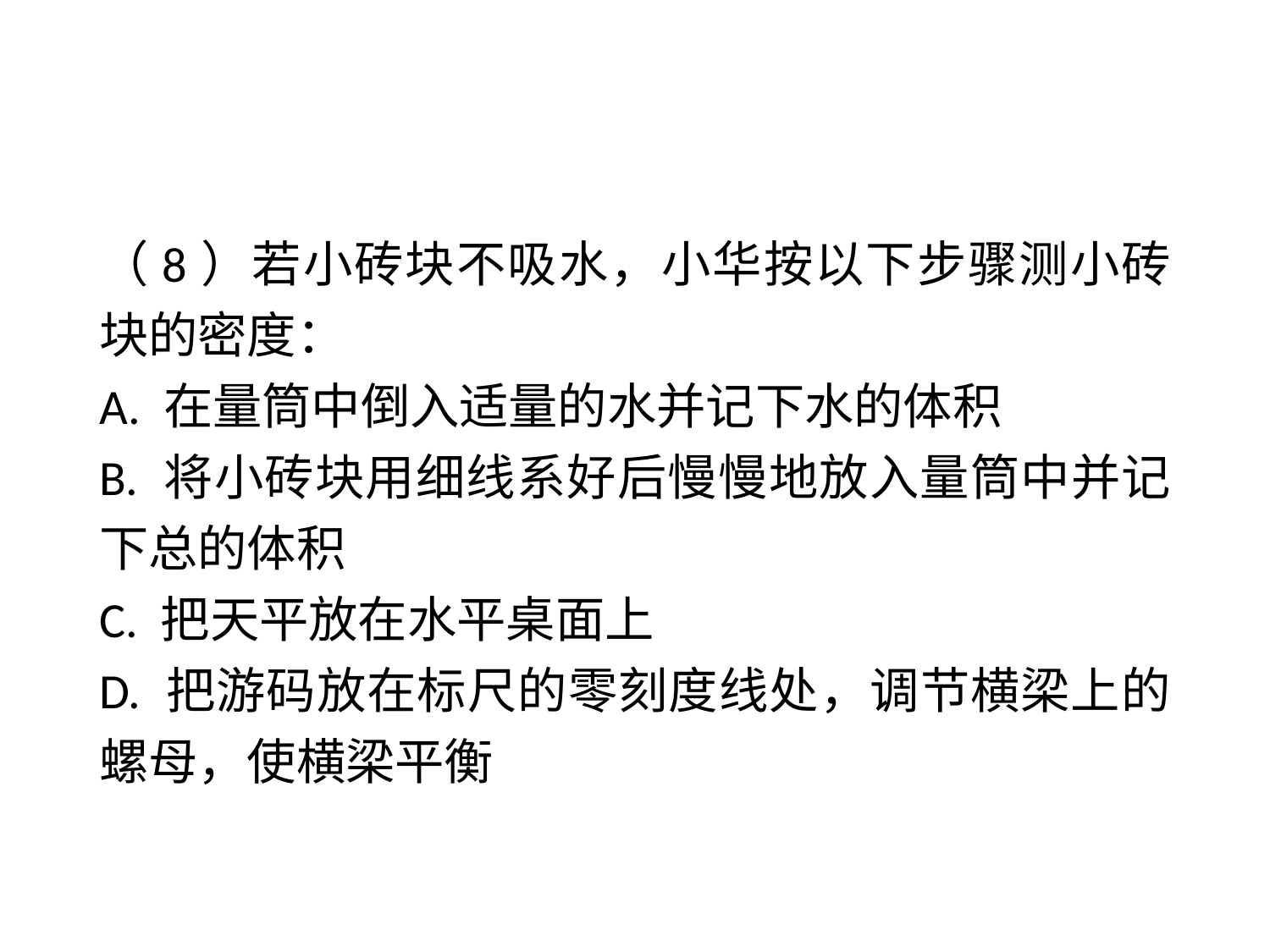

（8）若小砖块不吸水，小华按以下步骤测小砖块的密度：
A. 在量筒中倒入适量的水并记下水的体积
B. 将小砖块用细线系好后慢慢地放入量筒中并记下总的体积
C. 把天平放在水平桌面上
D. 把游码放在标尺的零刻度线处，调节横梁上的螺母，使横梁平衡